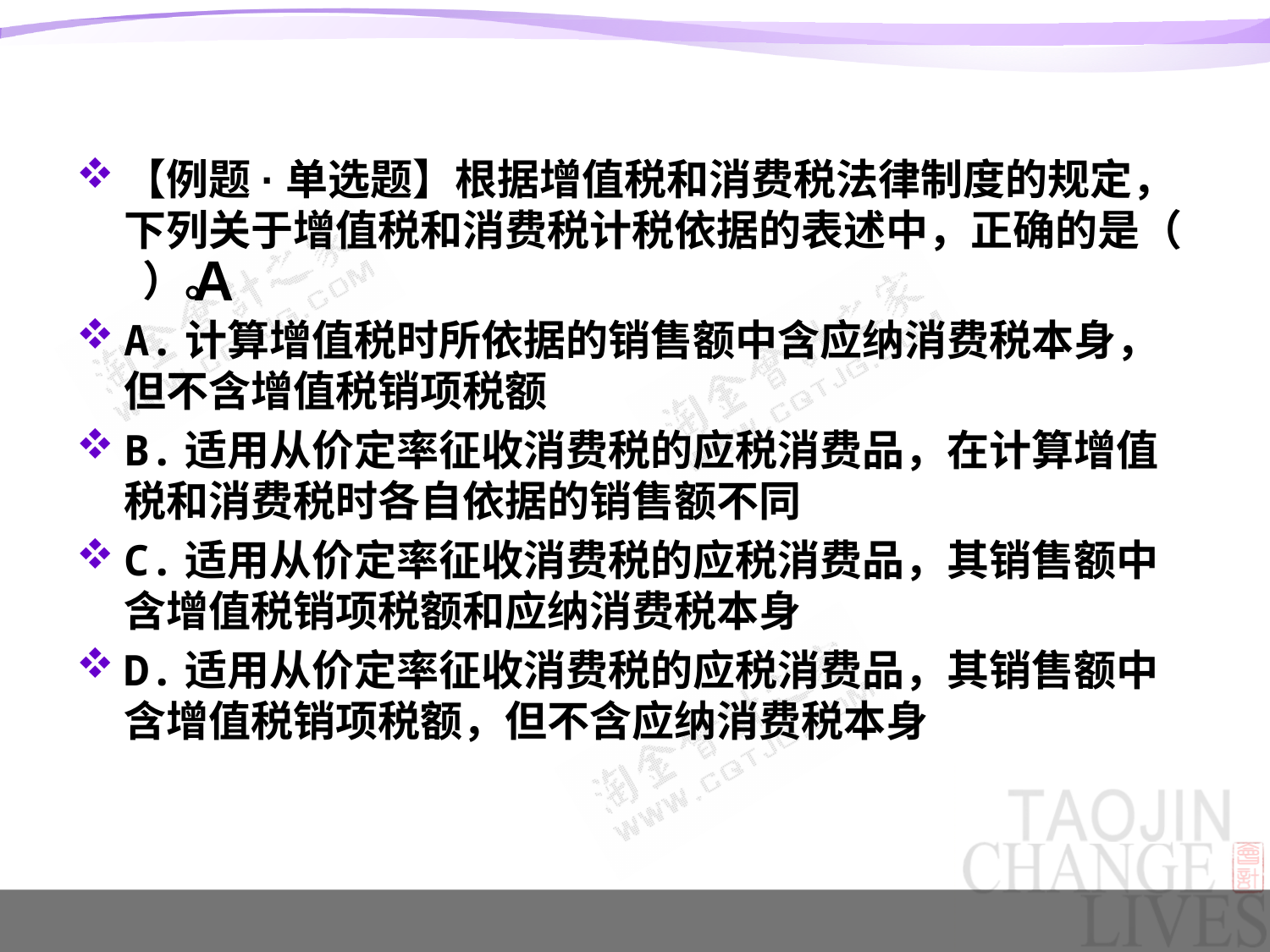

#
【例题·单选题】根据增值税和消费税法律制度的规定，下列关于增值税和消费税计税依据的表述中，正确的是（    ）。
A.计算增值税时所依据的销售额中含应纳消费税本身，但不含增值税销项税额
B.适用从价定率征收消费税的应税消费品，在计算增值税和消费税时各自依据的销售额不同
C.适用从价定率征收消费税的应税消费品，其销售额中含增值税销项税额和应纳消费税本身
D.适用从价定率征收消费税的应税消费品，其销售额中含增值税销项税额，但不含应纳消费税本身

A